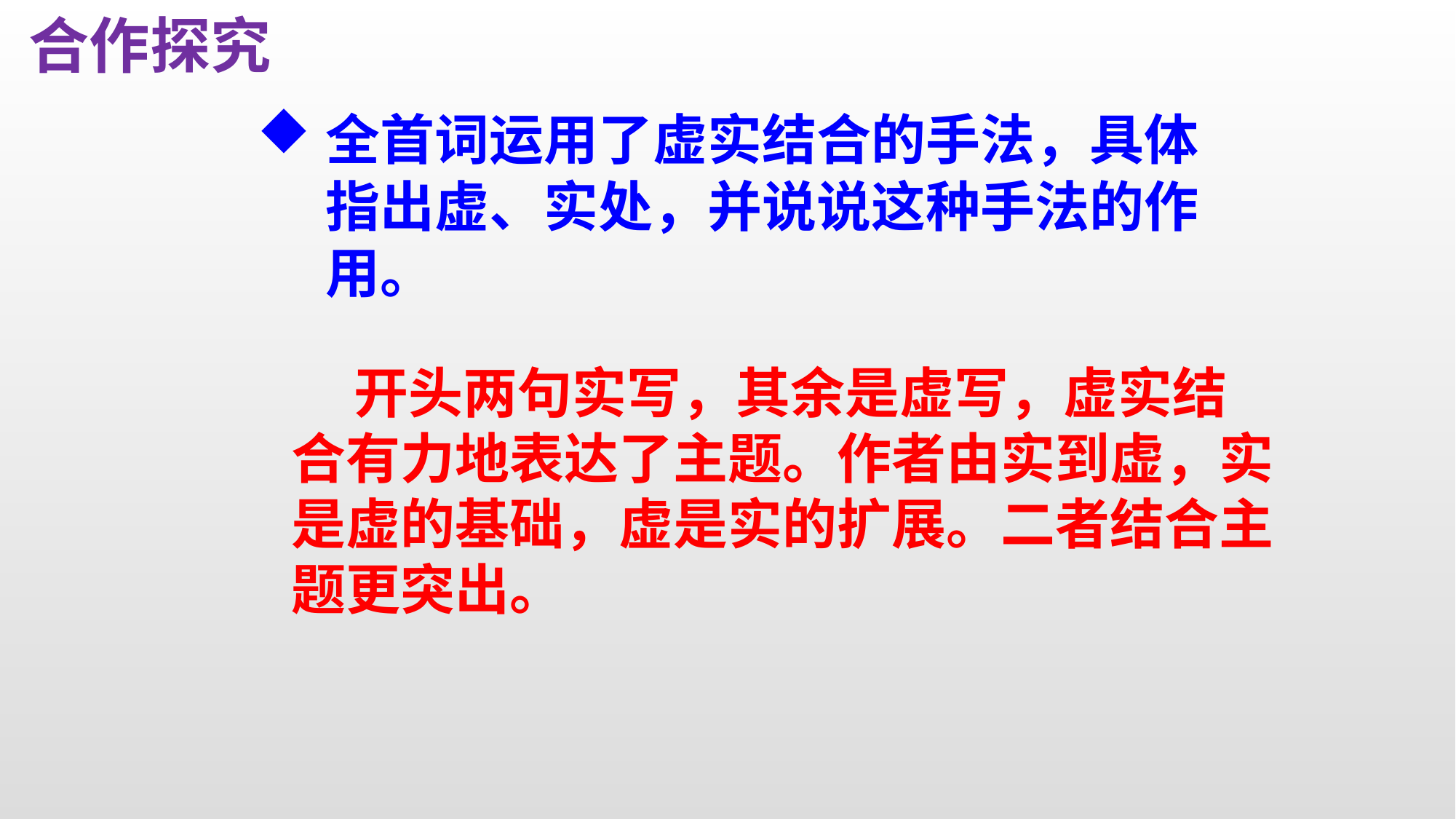

合作探究
全首词运用了虚实结合的手法，具体指出虚、实处，并说说这种手法的作用。
    开头两句实写，其余是虚写，虚实结合有力地表达了主题。作者由实到虚，实是虚的基础，虚是实的扩展。二者结合主题更突出。